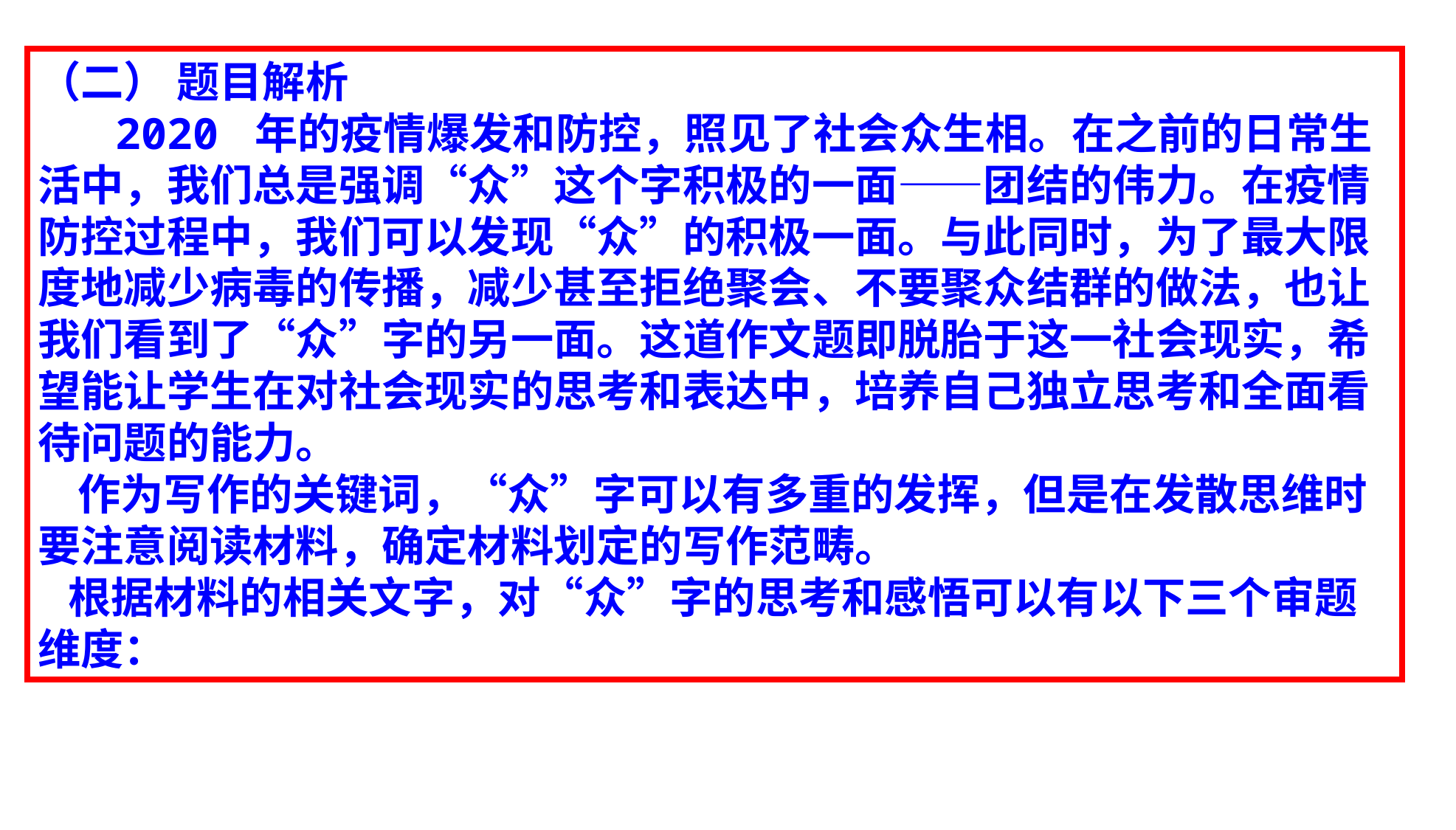

（二） 题目解析
   2020 年的疫情爆发和防控，照见了社会众生相。在之前的日常生活中，我们总是强调“众”这个字积极的一面——团结的伟力。在疫情防控过程中，我们可以发现“众”的积极一面。与此同时，为了最大限度地减少病毒的传播，减少甚至拒绝聚会、不要聚众结群的做法，也让我们看到了“众”字的另一面。这道作文题即脱胎于这一社会现实，希望能让学生在对社会现实的思考和表达中，培养自己独立思考和全面看待问题的能力。
   作为写作的关键词，“众”字可以有多重的发挥，但是在发散思维时要注意阅读材料，确定材料划定的写作范畴。
  根据材料的相关文字，对“众”字的思考和感悟可以有以下三个审题维度：